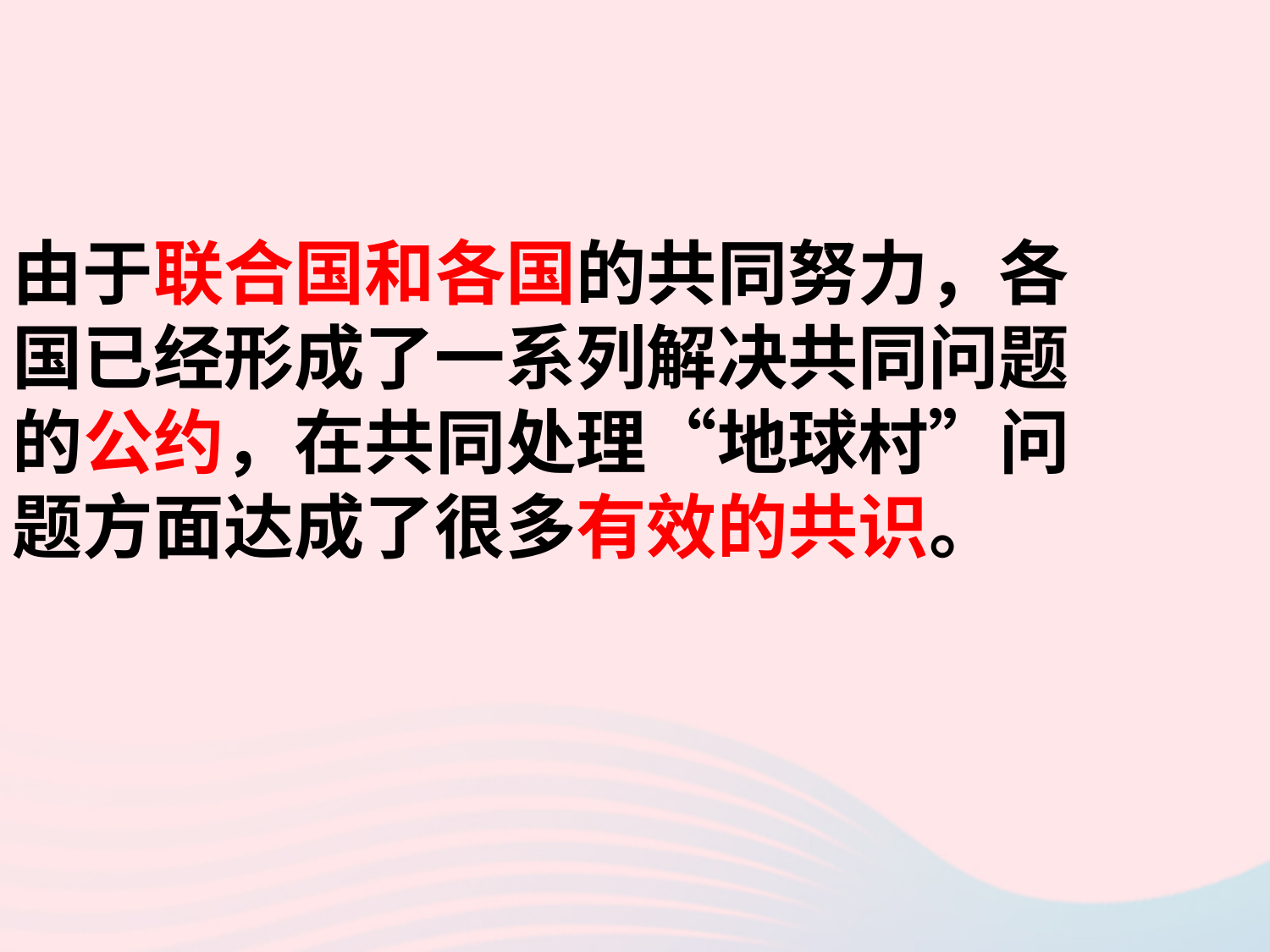

由于联合国和各国的共同努力，各国已经形成了一系列解决共同问题的公约，在共同处理“地球村”问题方面达成了很多有效的共识。